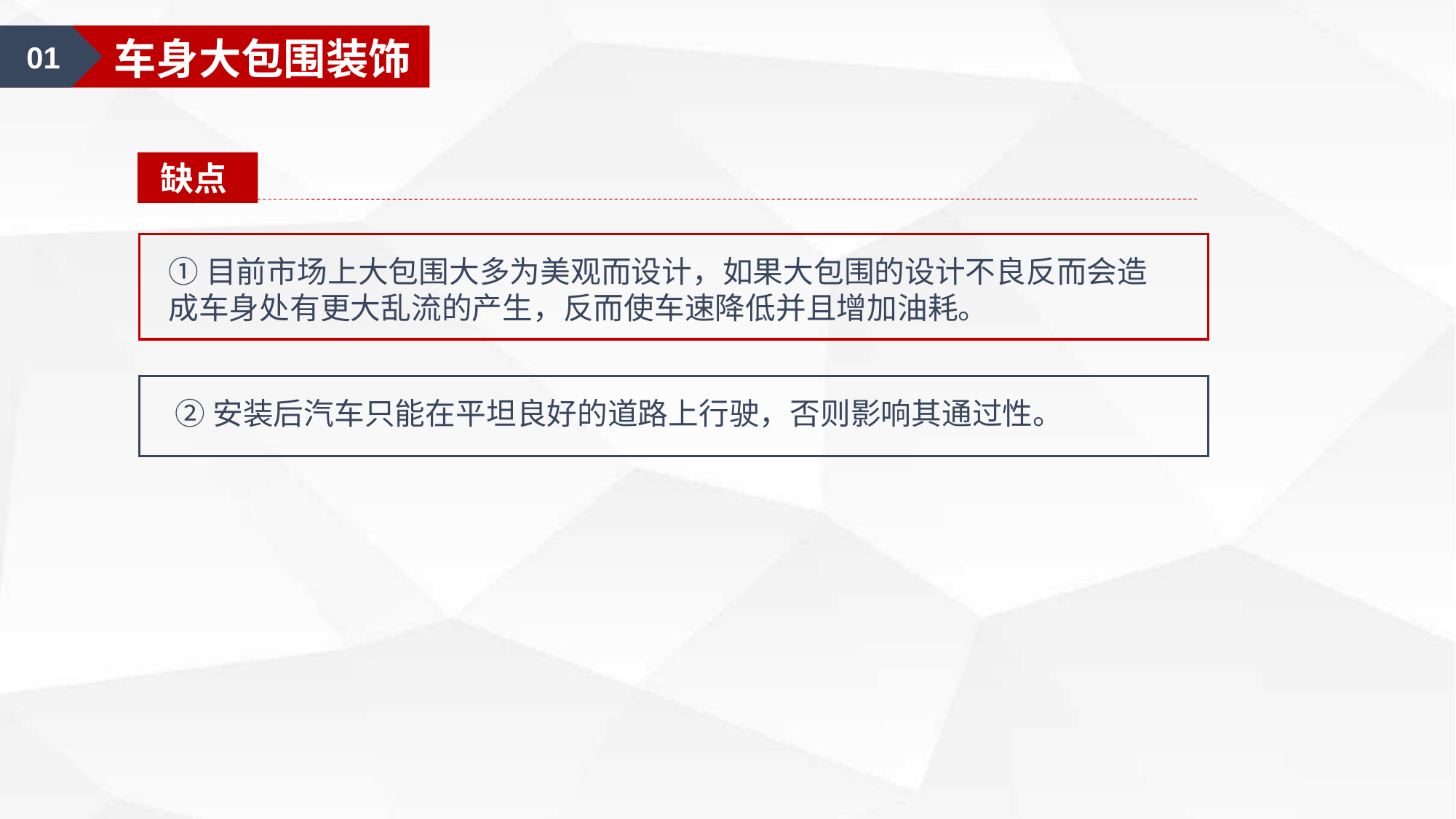

01
车身大包围装饰
缺点

①目前市场上大包围大多为美观而设计，如果大包围的设计不良反而会造成车身处有更大乱流的产生，反而使车速降低并且增加油耗。

②安装后汽车只能在平坦良好的道路上行驶，否则影响其通过性。